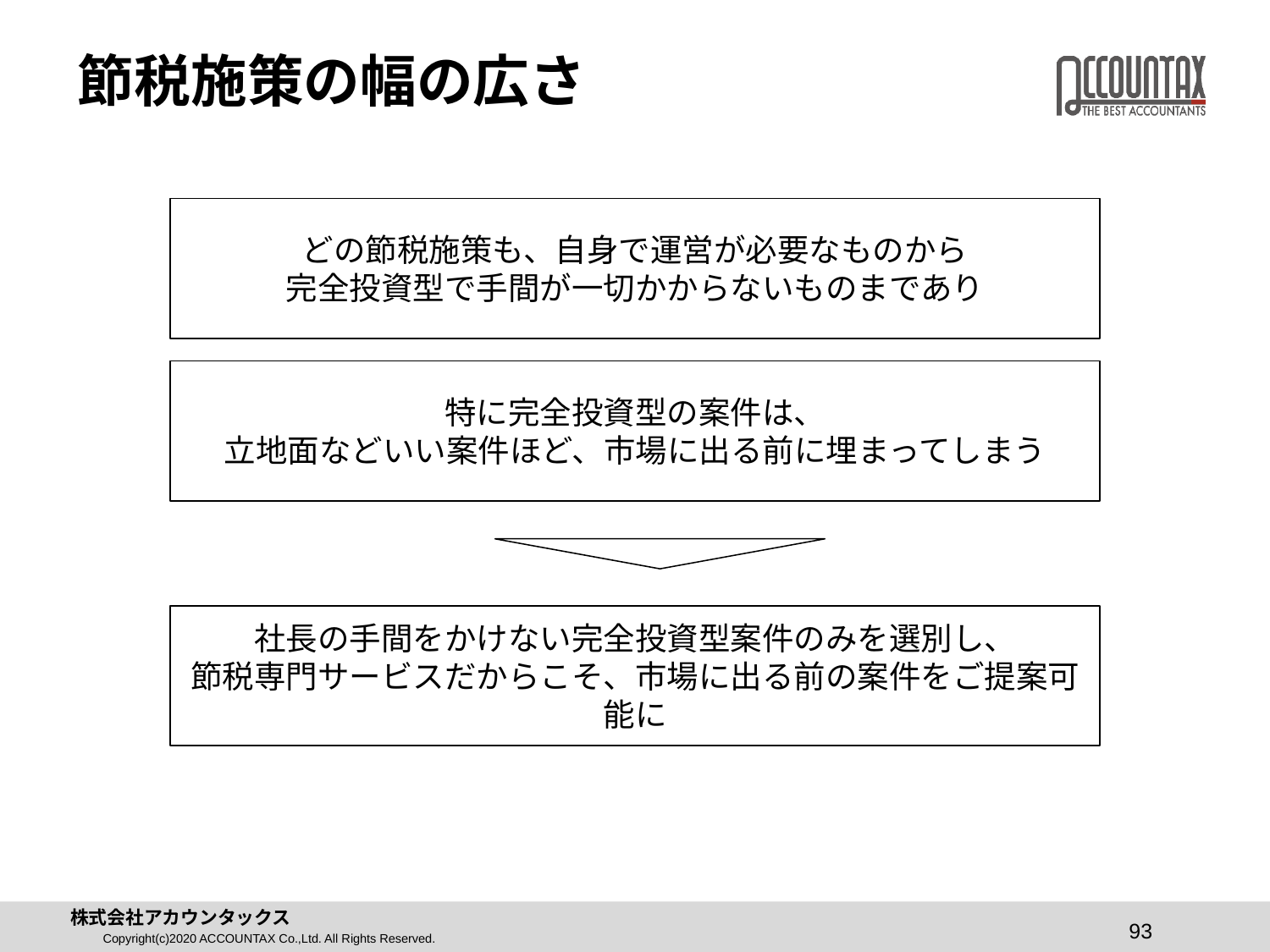

# 節税施策の幅の広さ
どの節税施策も、自身で運営が必要なものから
完全投資型で手間が一切かからないものまであり
特に完全投資型の案件は、
立地面などいい案件ほど、市場に出る前に埋まってしまう

社長の手間をかけない完全投資型案件のみを選別し、
節税専門サービスだからこそ、市場に出る前の案件をご提案可能に
93